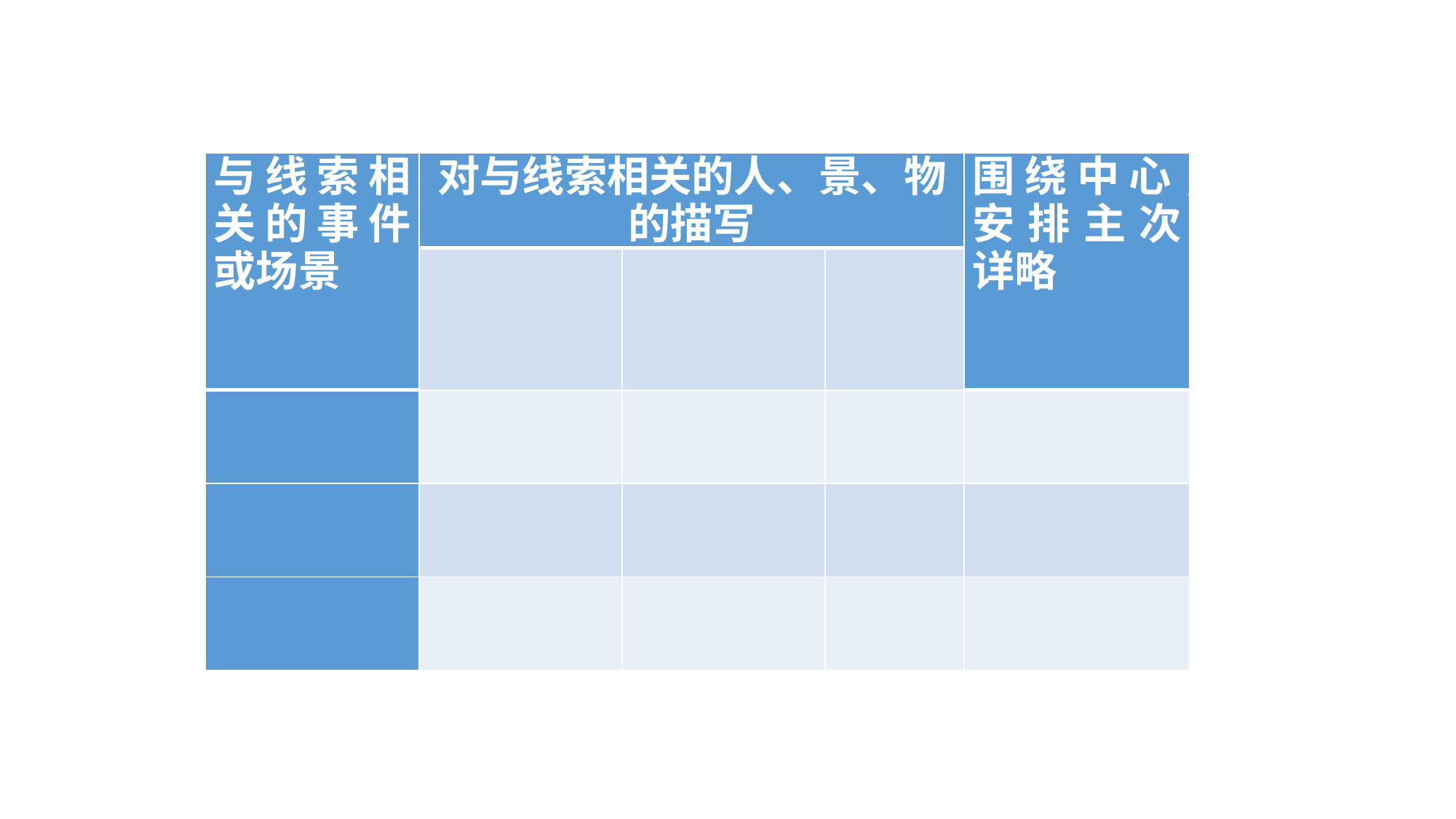

| 与线索相关的事件或场景 | 对与线索相关的人、景、物的描写 |  |  | 围绕中心，安排主次详略 |
| --- | --- | --- | --- | --- |
|  |  |  |  |  |
|  |  |  |  |  |
|  |  |  |  |  |
|  |  |  |  |  |